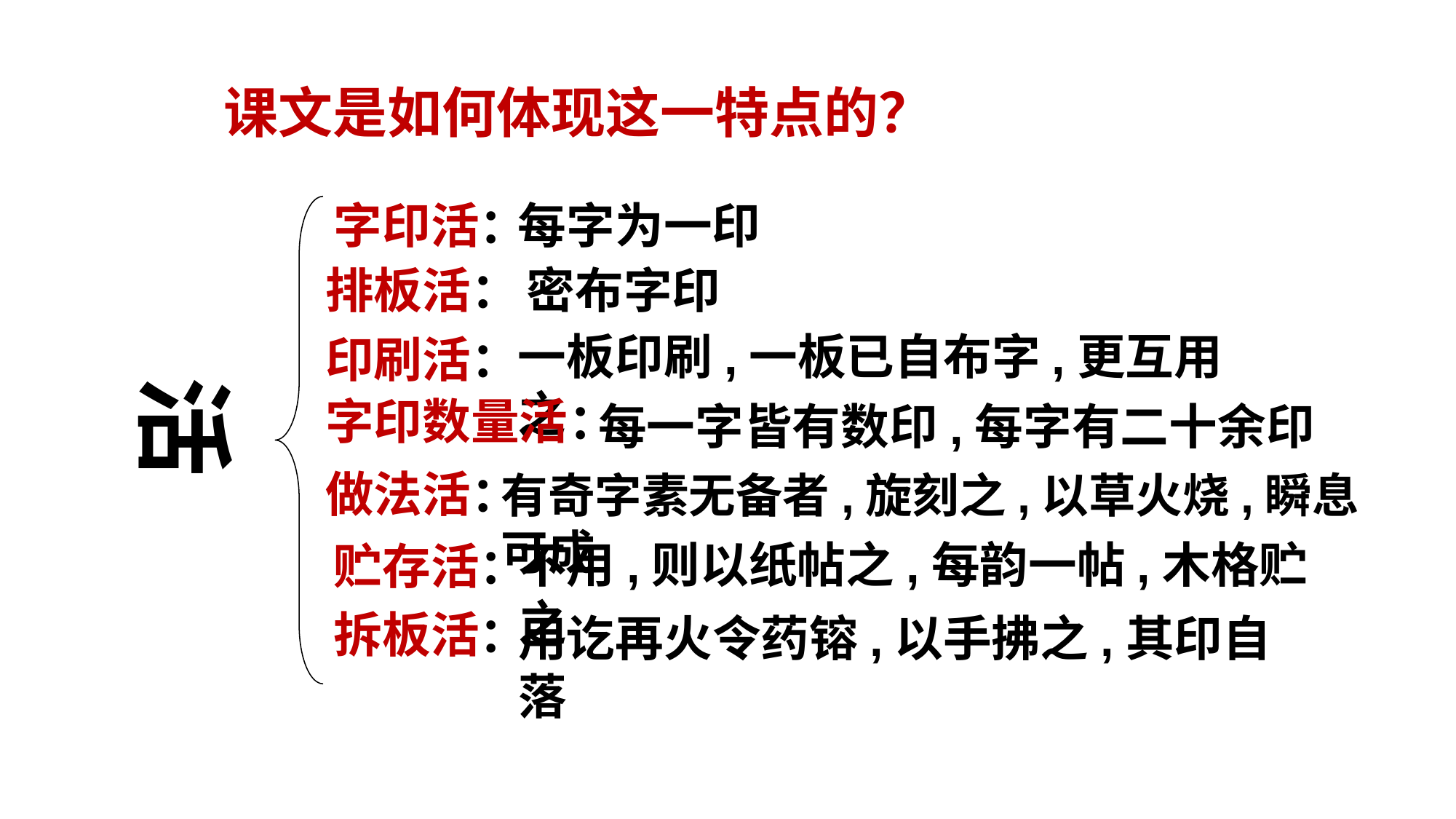

# 课文是如何体现这一特点的？
字印活：
每字为一印

排板活：
密布字印
一板印刷,一板已自布字,更互用之
印刷活：
活
字印数量活：
每一字皆有数印,每字有二十余印
做法活：
有奇字素无备者,旋刻之,以草火烧,瞬息可成
不用,则以纸帖之,每韵一帖,木格贮之
贮存活：
拆板活：
用讫再火令药镕,以手拂之,其印自落